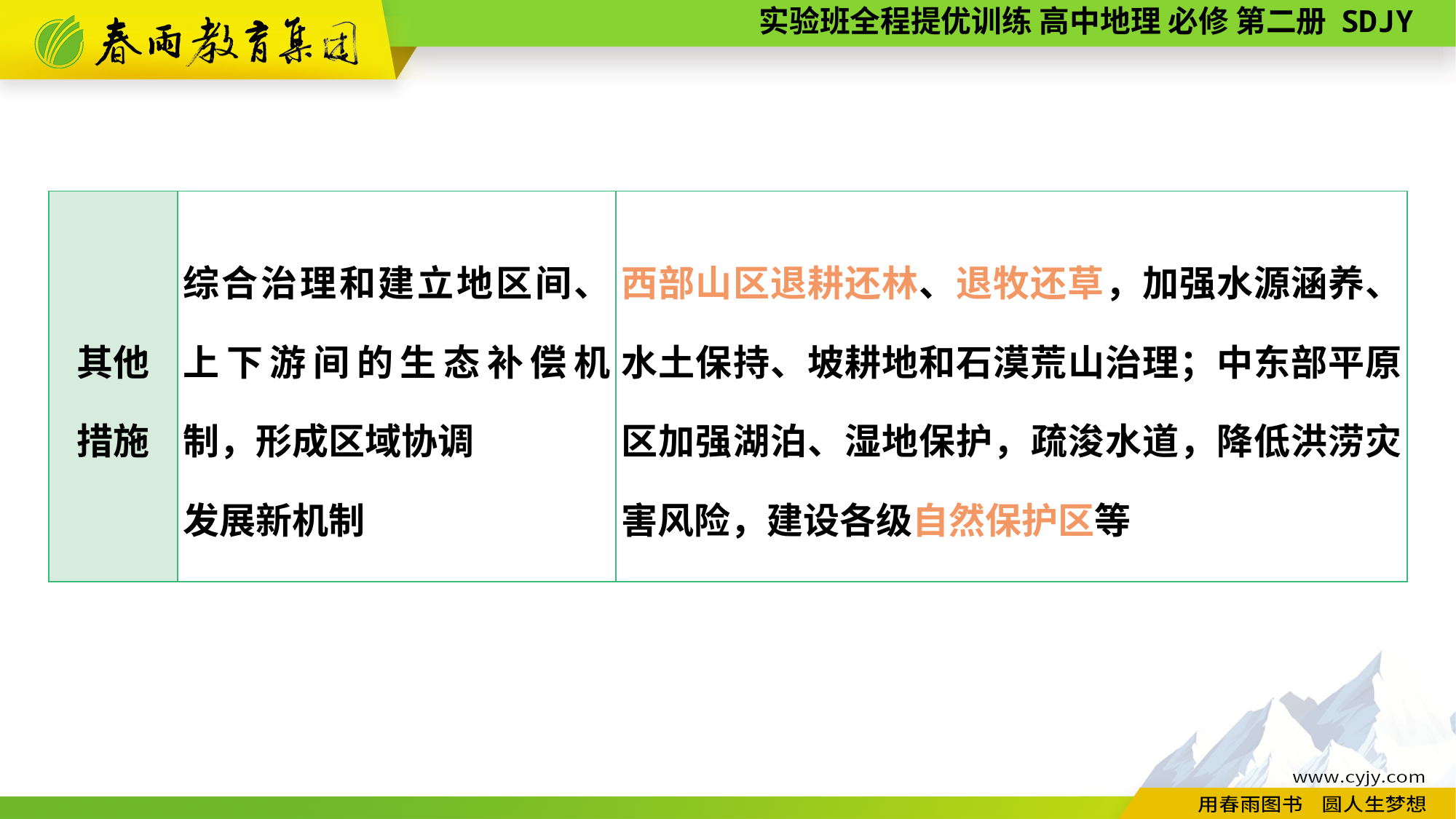

| 其他 措施 | 综合治理和建立地区间、上下游间的生态补偿机制，形成区域协调 发展新机制 | 西部山区退耕还林、退牧还草，加强水源涵养、水土保持、坡耕地和石漠荒山治理；中东部平原区加强湖泊、湿地保护，疏浚水道，降低洪涝灾害风险，建设各级自然保护区等 |
| --- | --- | --- |